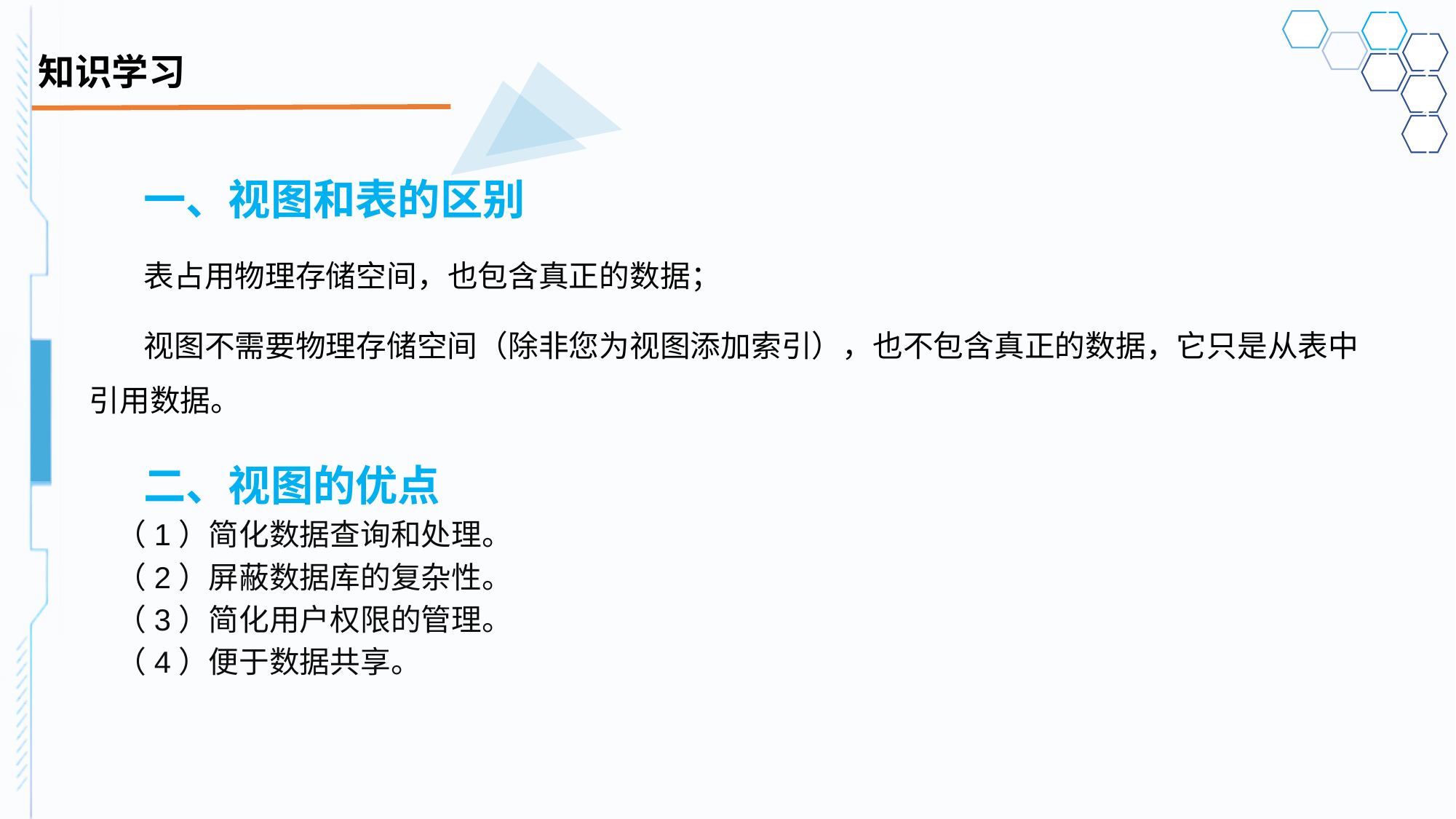

# 知识学习

一、视图和表的区别
表占用物理存储空间，也包含真正的数据；
视图不需要物理存储空间（除非您为视图添加索引），也不包含真正的数据，它只是从表中引用数据。
二、视图的优点
（1）简化数据查询和处理。
（2）屏蔽数据库的复杂性。
（3）简化用户权限的管理。
（4）便于数据共享。